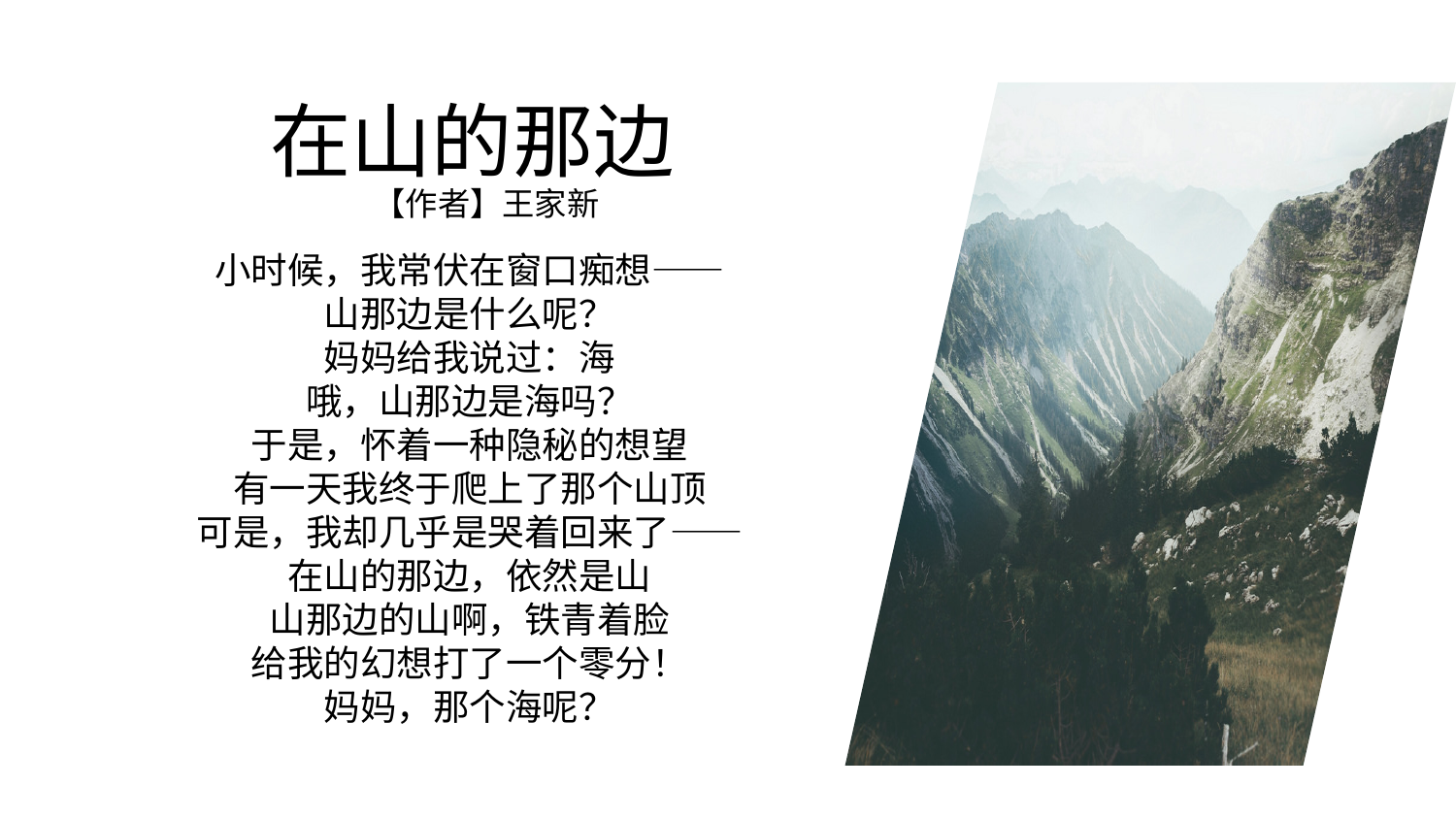

# 在山的那边 【作者】王家新
小时候，我常伏在窗口痴想——
山那边是什么呢？
妈妈给我说过：海
哦，山那边是海吗？
于是，怀着一种隐秘的想望
有一天我终于爬上了那个山顶
可是，我却几乎是哭着回来了——
在山的那边，依然是山
山那边的山啊，铁青着脸
给我的幻想打了一个零分！
妈妈，那个海呢？